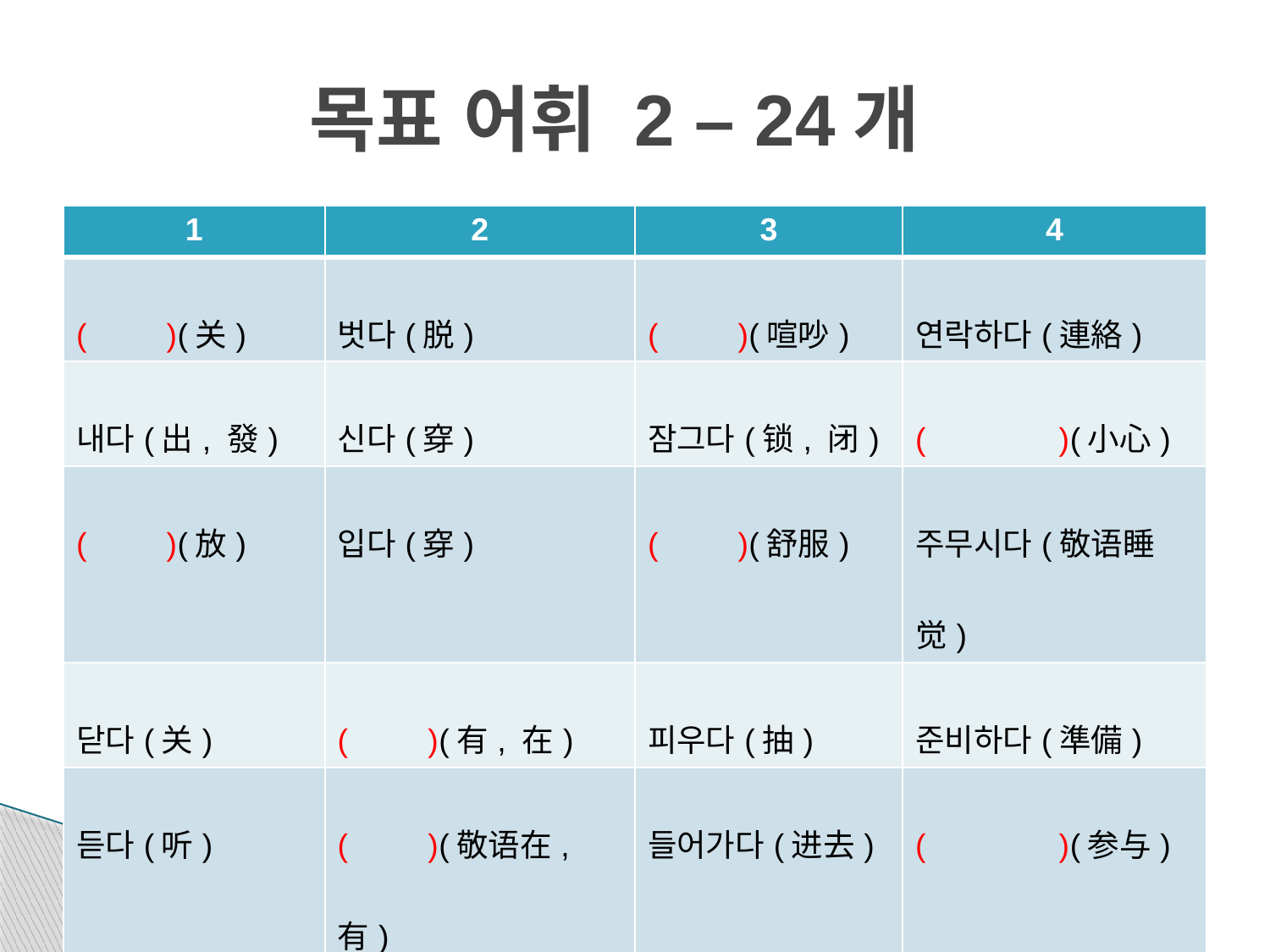

# 목표 어휘 2 – 24개
| 1 | 2 | 3 | 4 |
| --- | --- | --- | --- |
| ( )(关) | 벗다(脱) | ( )(喧吵) | 연락하다(連絡) |
| 내다(出, 發) | 신다(穿) | 잠그다(锁, 闭) | ( )(小心) |
| ( )(放) | 입다(穿) | ( )(舒服) | 주무시다(敬语睡觉) |
| 닫다(关) | ( )(有, 在) | 피우다(抽) | 준비하다(準備) |
| 듣다(听) | ( )(敬语在, 有) | 들어가다(进去) | ( )(参与) |
| ( )(跑) | ( )(敬语吃) | ( )(滑) | ( )(销售) |